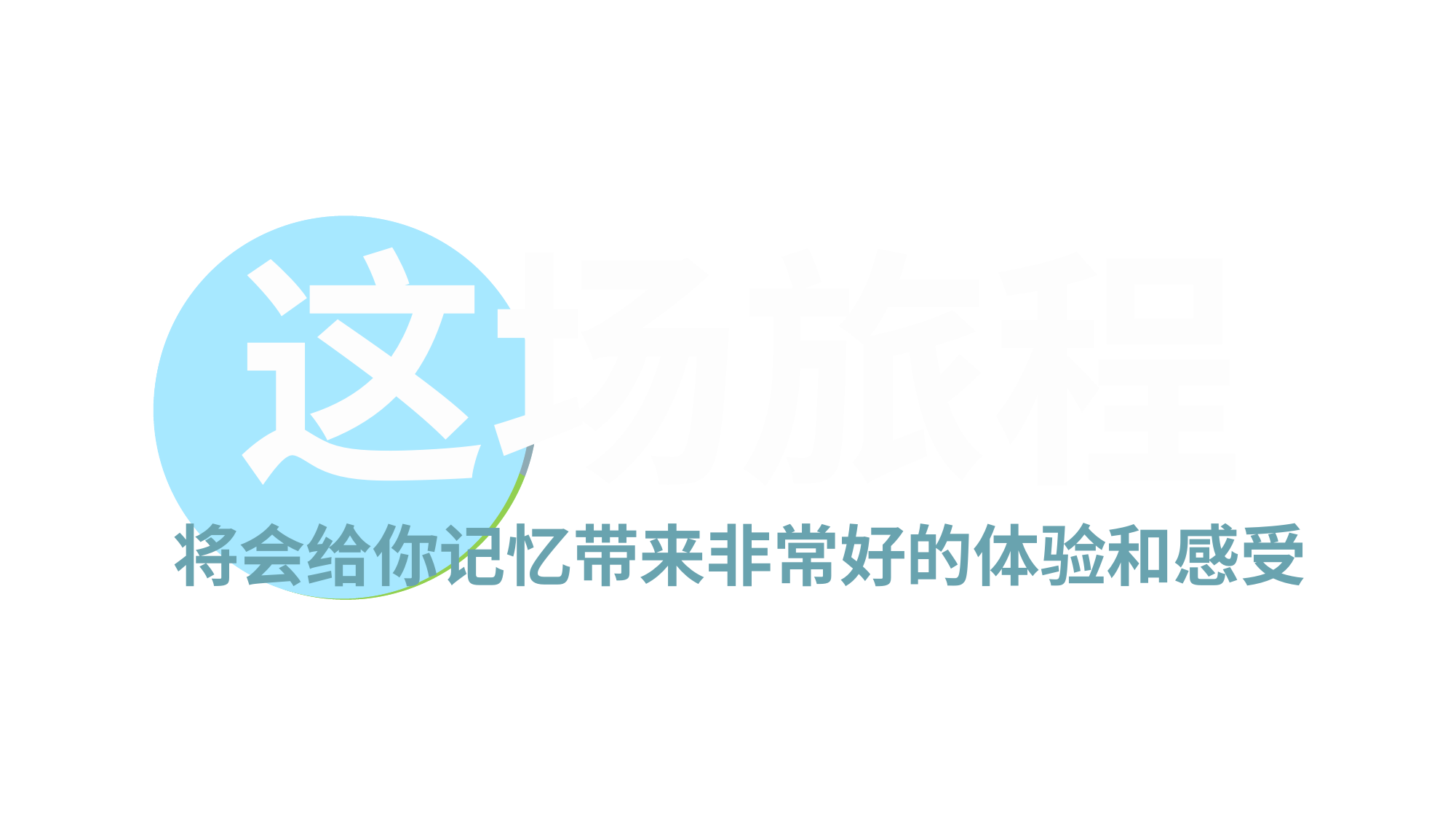

这场旅程
将会给你记忆带来非常好的体验和感受

你会感受到
大雨下了起来，像铜钱大的雨点儿狠狠地打在了地上，发出“啪啪”的响声，又像利剑从天上自上而下射了下来。